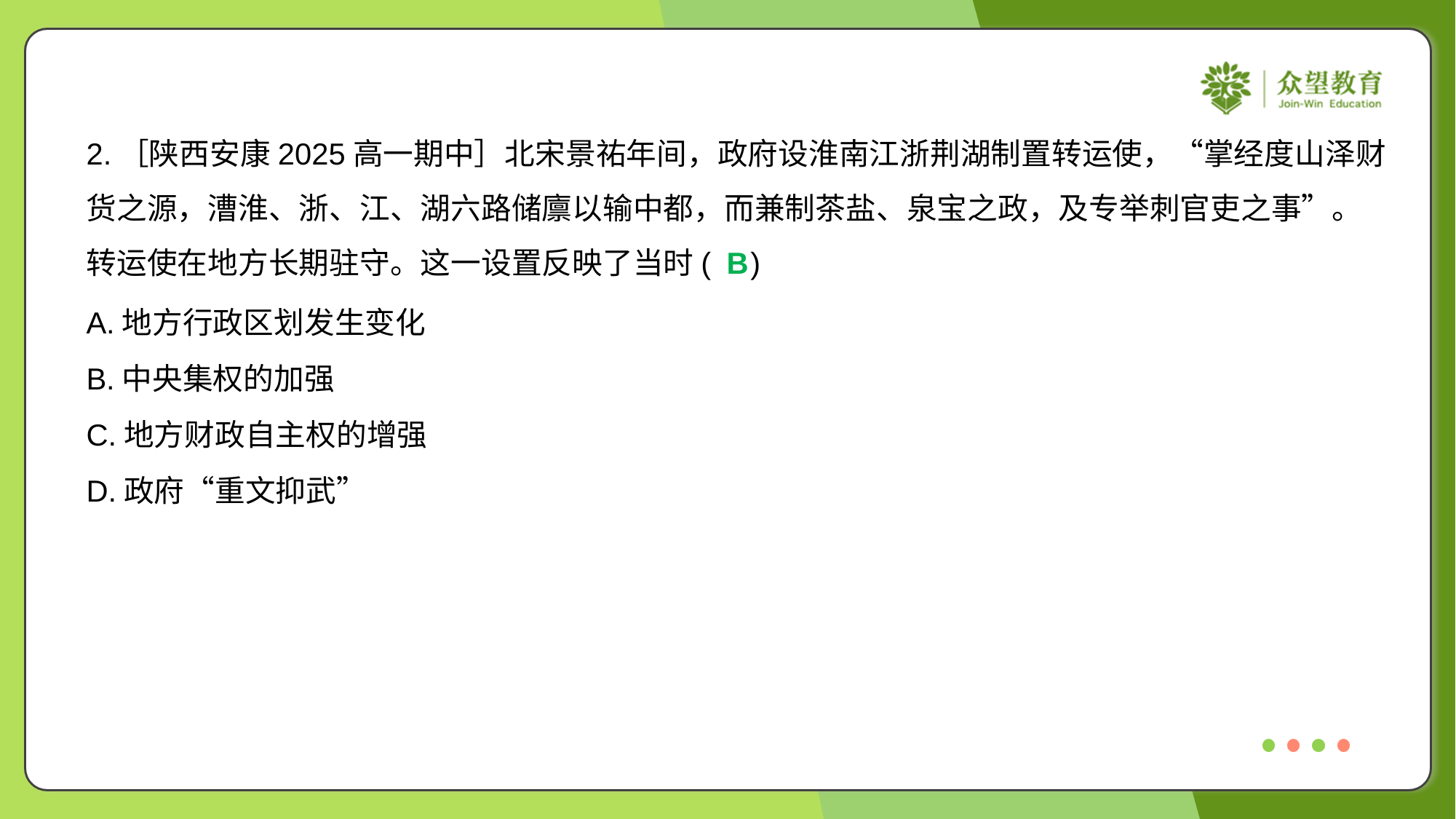

2.［陕西安康2025高一期中］北宋景祐年间，政府设淮南江浙荆湖制置转运使，“掌经度山泽财
货之源，漕淮、浙、江、湖六路储廪以输中都，而兼制茶盐、泉宝之政，及专举刺官吏之事”。
转运使在地方长期驻守。这一设置反映了当时(     )
B
A.地方行政区划发生变化
B.中央集权的加强
C.地方财政自主权的增强
D.政府“重文抑武”